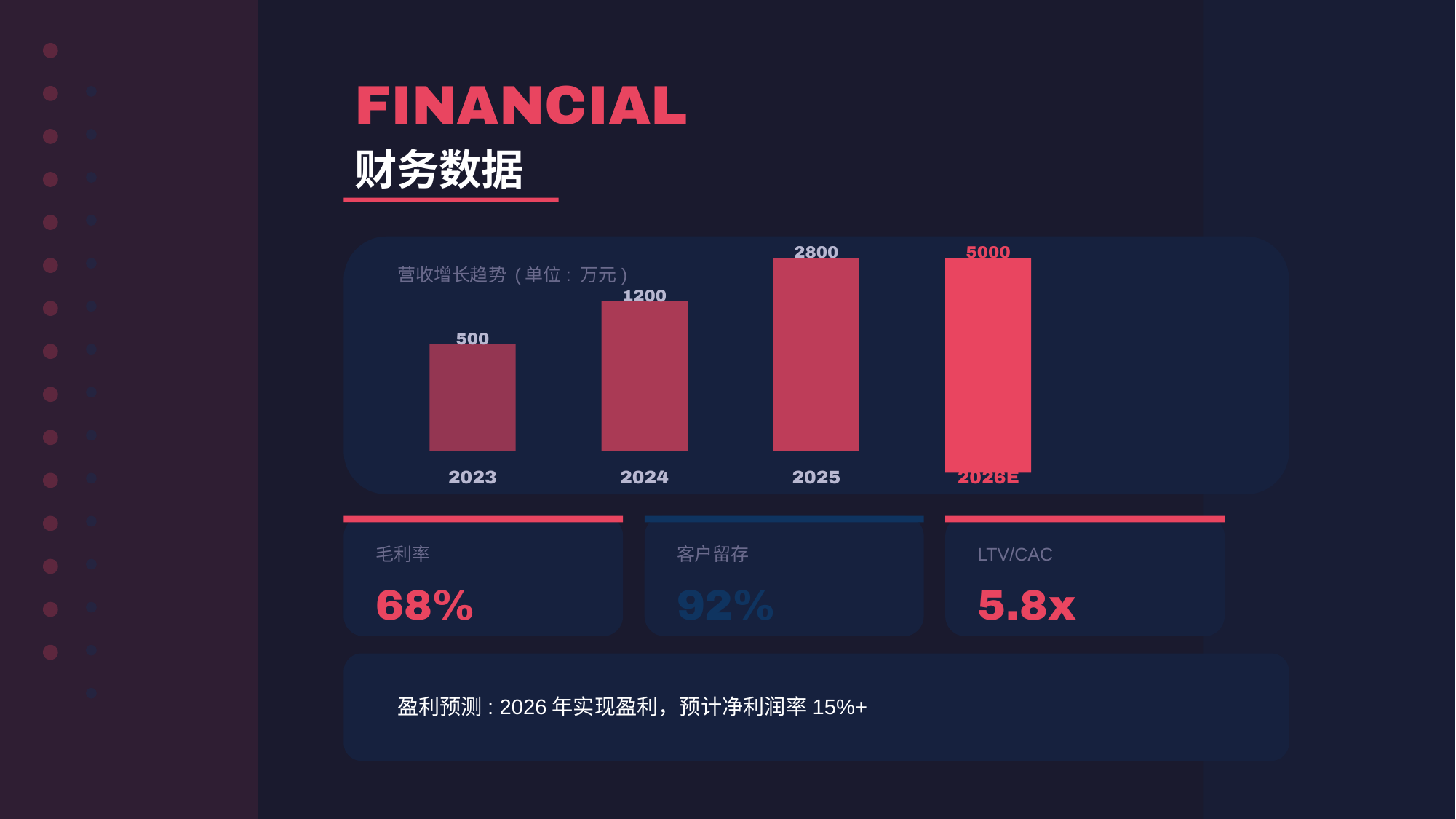

FINANCIAL

财务数据

2800
5000

营收增长趋势 (单位: 万元)

1200

500

2023
2024
2025
2026E

毛利率
客户留存
LTV/CAC

68%
92%
5.8x

盈利预测: 2026年实现盈利，预计净利润率15%+